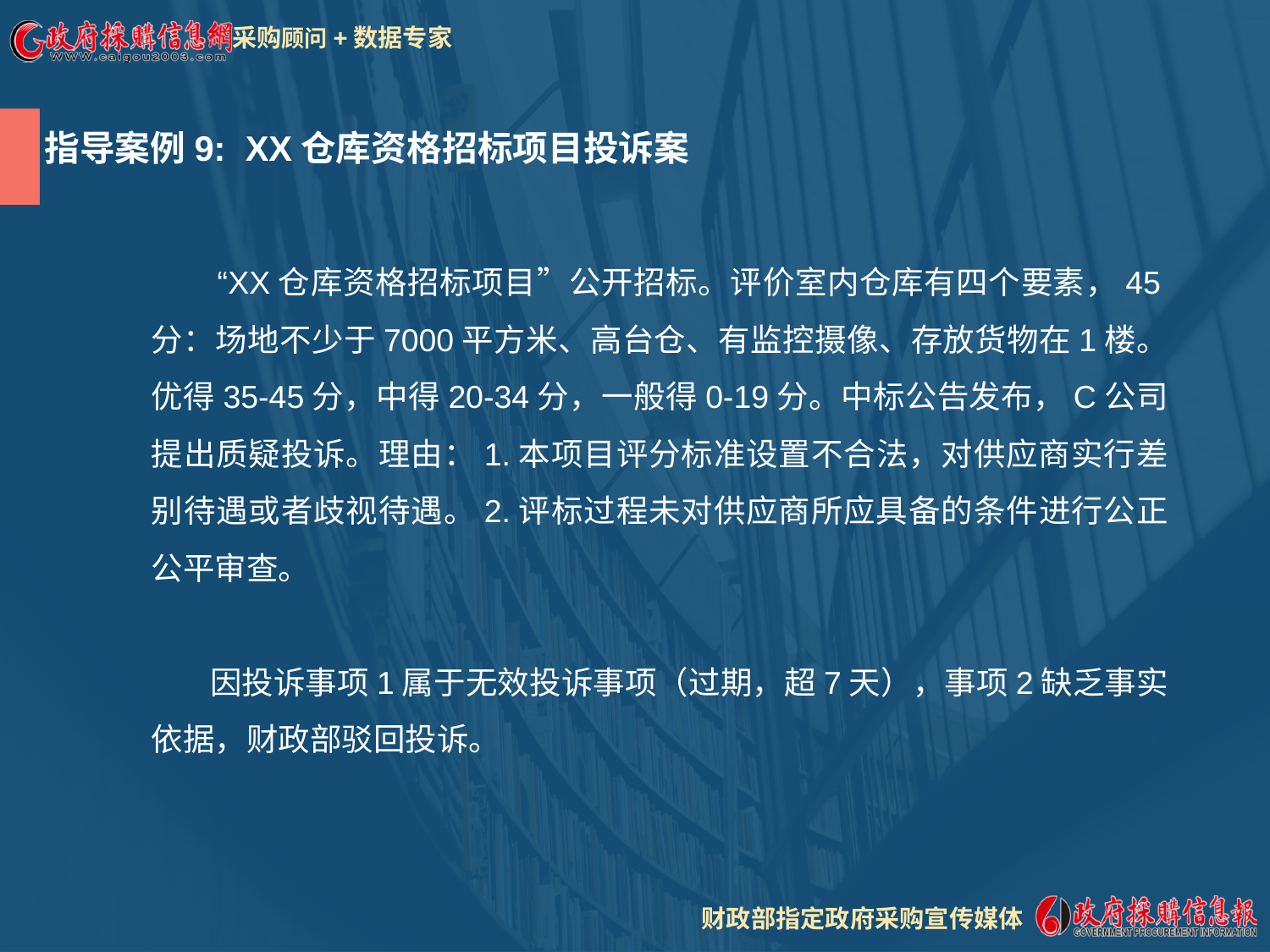

指导案例9:  XX仓库资格招标项目投诉案
       “XX仓库资格招标项目”公开招标。评价室内仓库有四个要素，45分：场地不少于7000平方米、高台仓、有监控摄像、存放货物在1楼。优得35-45分，中得20-34分，一般得0-19分。中标公告发布，C公司提出质疑投诉。理由：1.本项目评分标准设置不合法，对供应商实行差别待遇或者歧视待遇。2.评标过程未对供应商所应具备的条件进行公正公平审查。

       因投诉事项1属于无效投诉事项（过期，超7天），事项2缺乏事实依据，财政部驳回投诉。